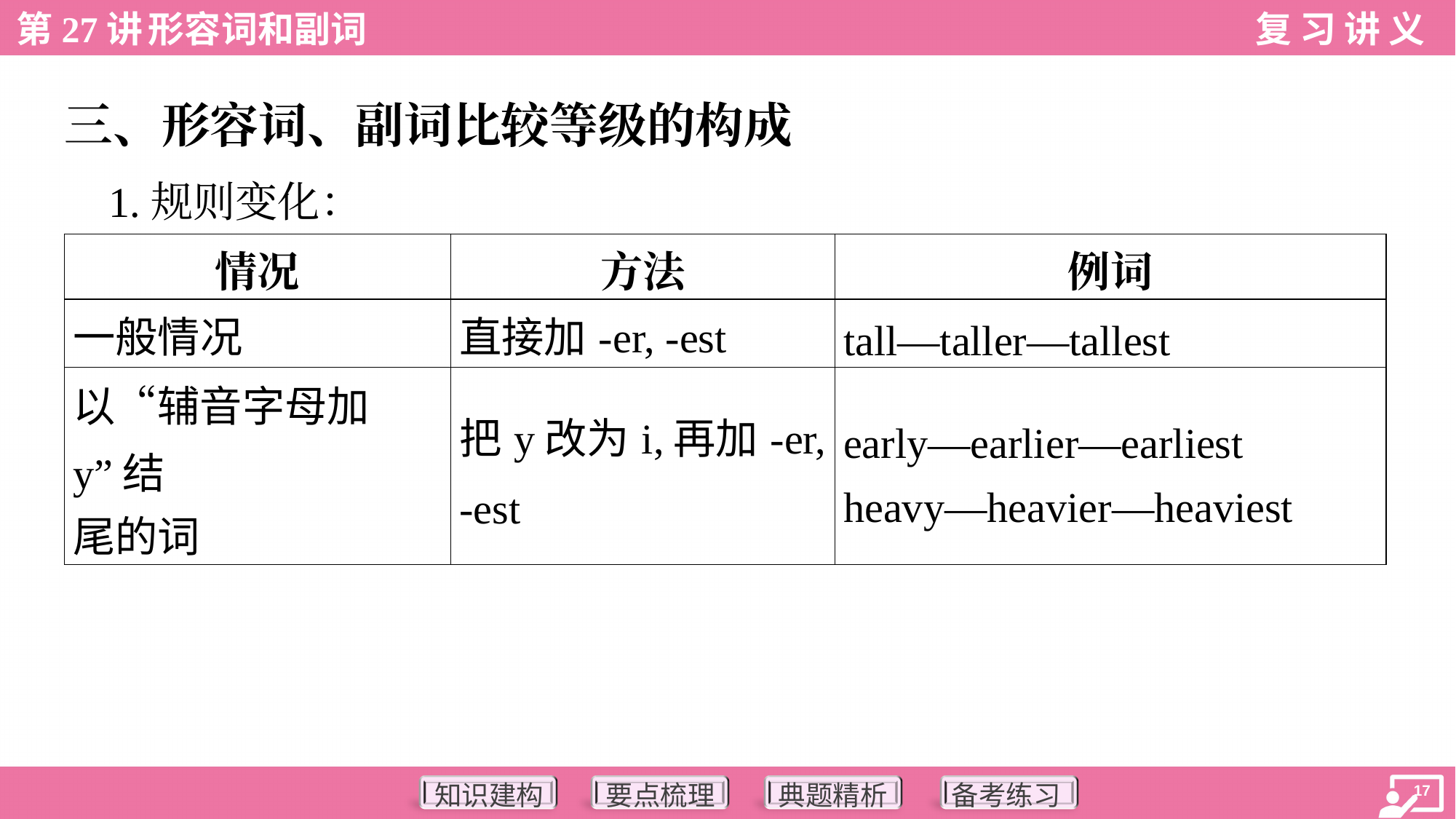

三、形容词、副词比较等级的构成
    1.规则变化：
| 情况 | 方法 | 例词 |
| --- | --- | --- |
| 一般情况 | 直接加-er, -est | tall—taller—tallest |
| 以“辅音字母加y”结 尾的词 | 把y改为i,再加-er, -est | early—earlier—earliest heavy—heavier—heaviest |